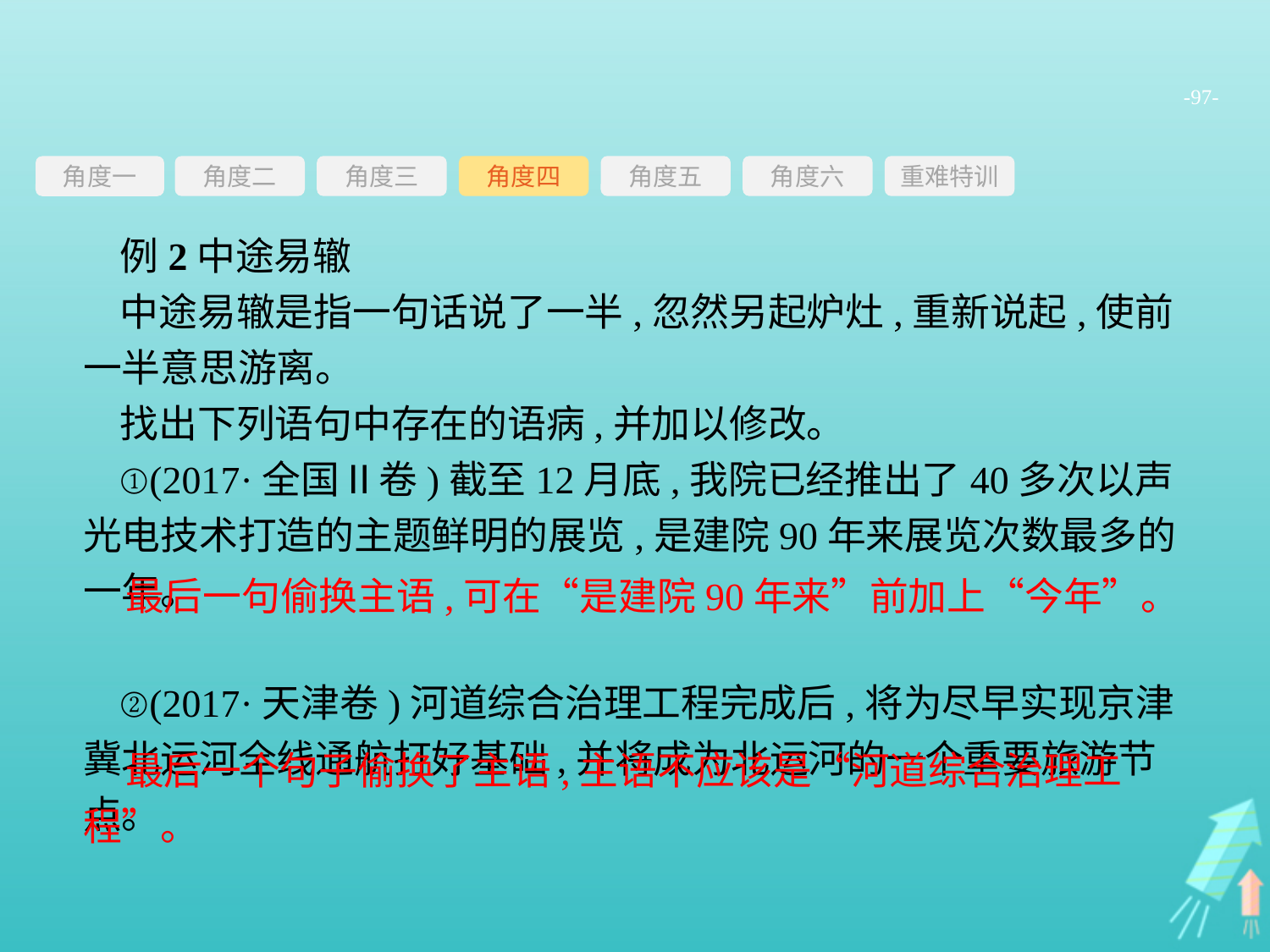

-97-
角度三
角度四
角度五
角度六
重难特训
角度二
角度一
例2中途易辙
中途易辙是指一句话说了一半,忽然另起炉灶,重新说起,使前一半意思游离。
找出下列语句中存在的语病,并加以修改。
①(2017·全国Ⅱ卷)截至12月底,我院已经推出了40多次以声光电技术打造的主题鲜明的展览,是建院90年来展览次数最多的一年。

②(2017·天津卷)河道综合治理工程完成后,将为尽早实现京津冀北运河全线通航打好基础,并将成为北运河的一个重要旅游节点。
最后一句偷换主语,可在“是建院90年来”前加上“今年”。
最后一个句子偷换了主语,主语不应该是“河道综合治理工程”。